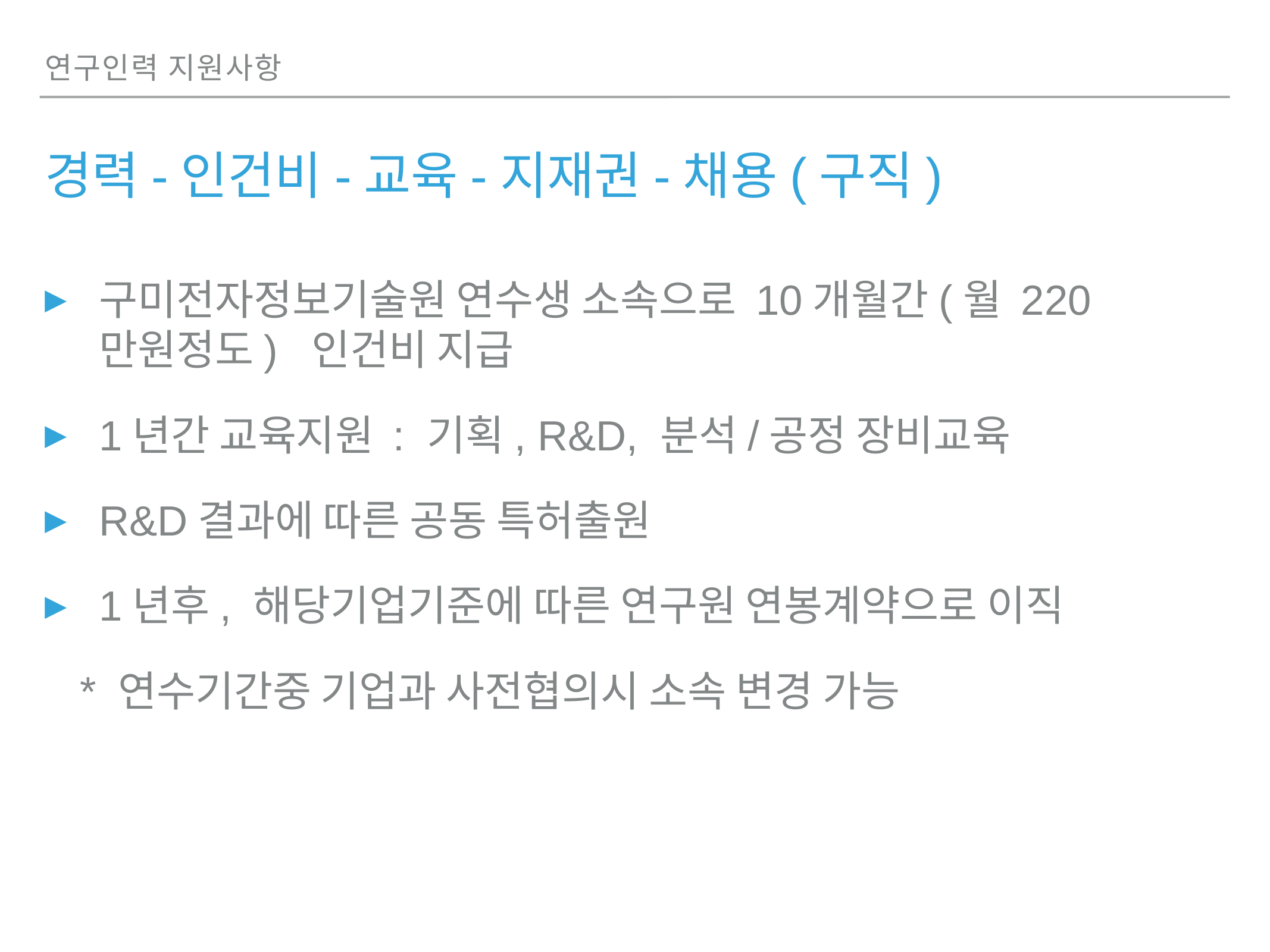

연구인력 지원사항
# 경력-인건비-교육-지재권-채용(구직)
구미전자정보기술원 연수생 소속으로 10개월간(월 220만원정도)  인건비 지급
1년간 교육지원 : 기획, R&D, 분석/공정 장비교육
R&D결과에 따른 공동 특허출원
1년후, 해당기업기준에 따른 연구원 연봉계약으로 이직
   * 연수기간중 기업과 사전협의시 소속 변경 가능